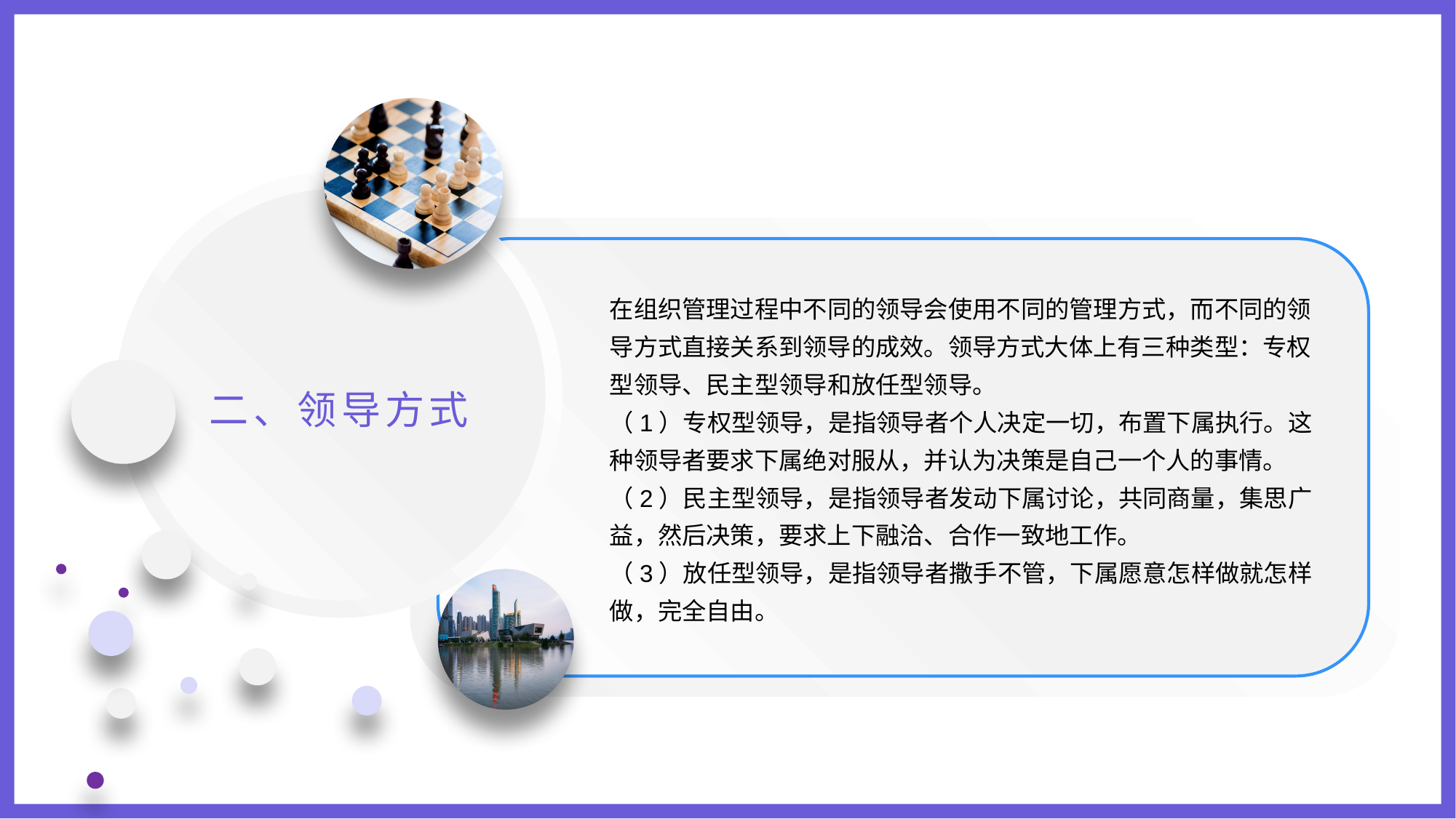

在组织管理过程中不同的领导会使用不同的管理方式，而不同的领导方式直接关系到领导的成效。领导方式大体上有三种类型：专权型领导、民主型领导和放任型领导。
（1）专权型领导，是指领导者个人决定一切，布置下属执行。这种领导者要求下属绝对服从，并认为决策是自己一个人的事情。
（2）民主型领导，是指领导者发动下属讨论，共同商量，集思广益，然后决策，要求上下融洽、合作一致地工作。
（3）放任型领导，是指领导者撒手不管，下属愿意怎样做就怎样做，完全自由。

二、领导方式